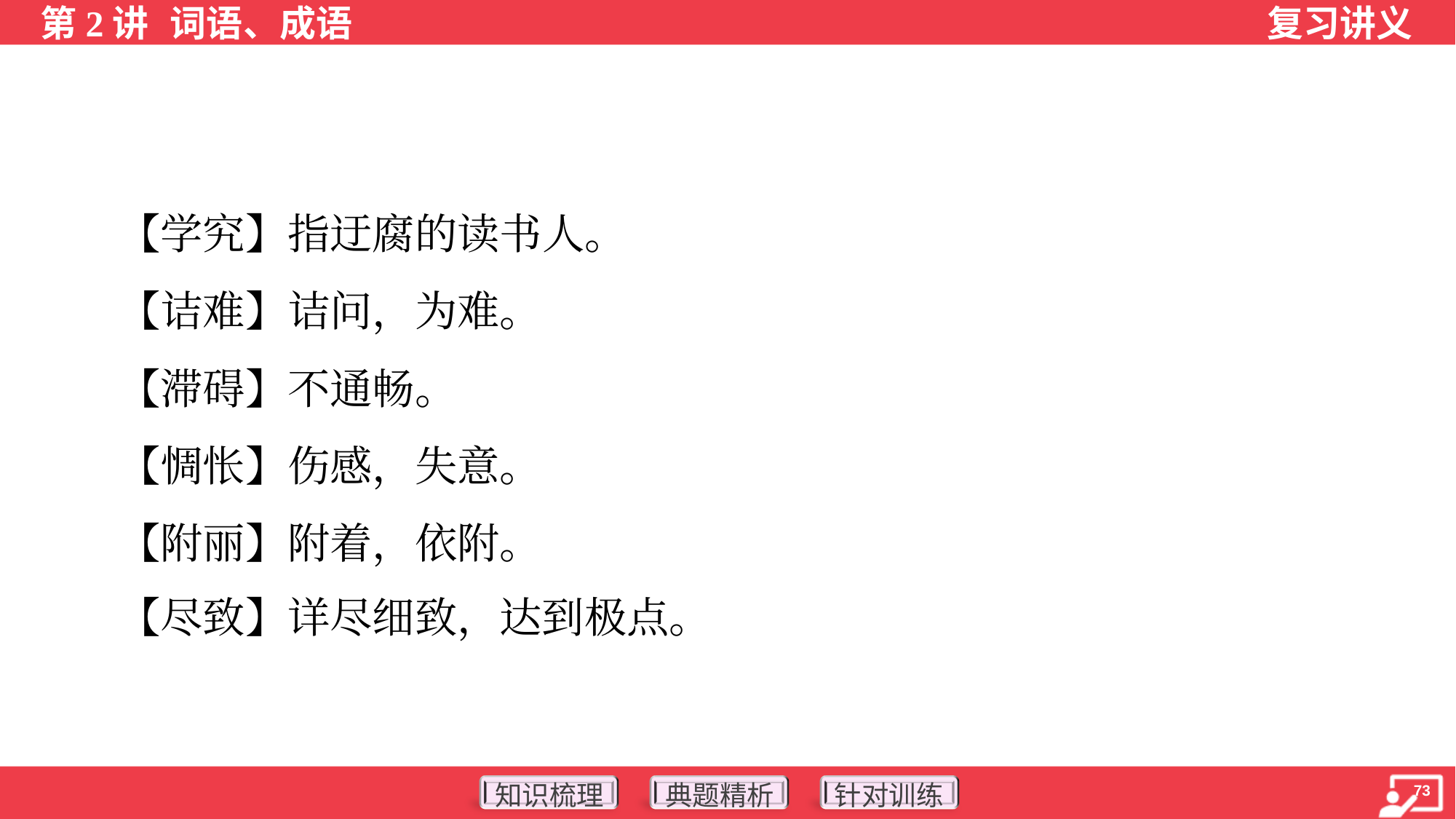

【学究】指迂腐的读书人。
    【诘难】诘问，为难。
    【滞碍】不通畅。
    【惆怅】伤感，失意。
    【附丽】附着，依附。
    【尽致】详尽细致，达到极点。